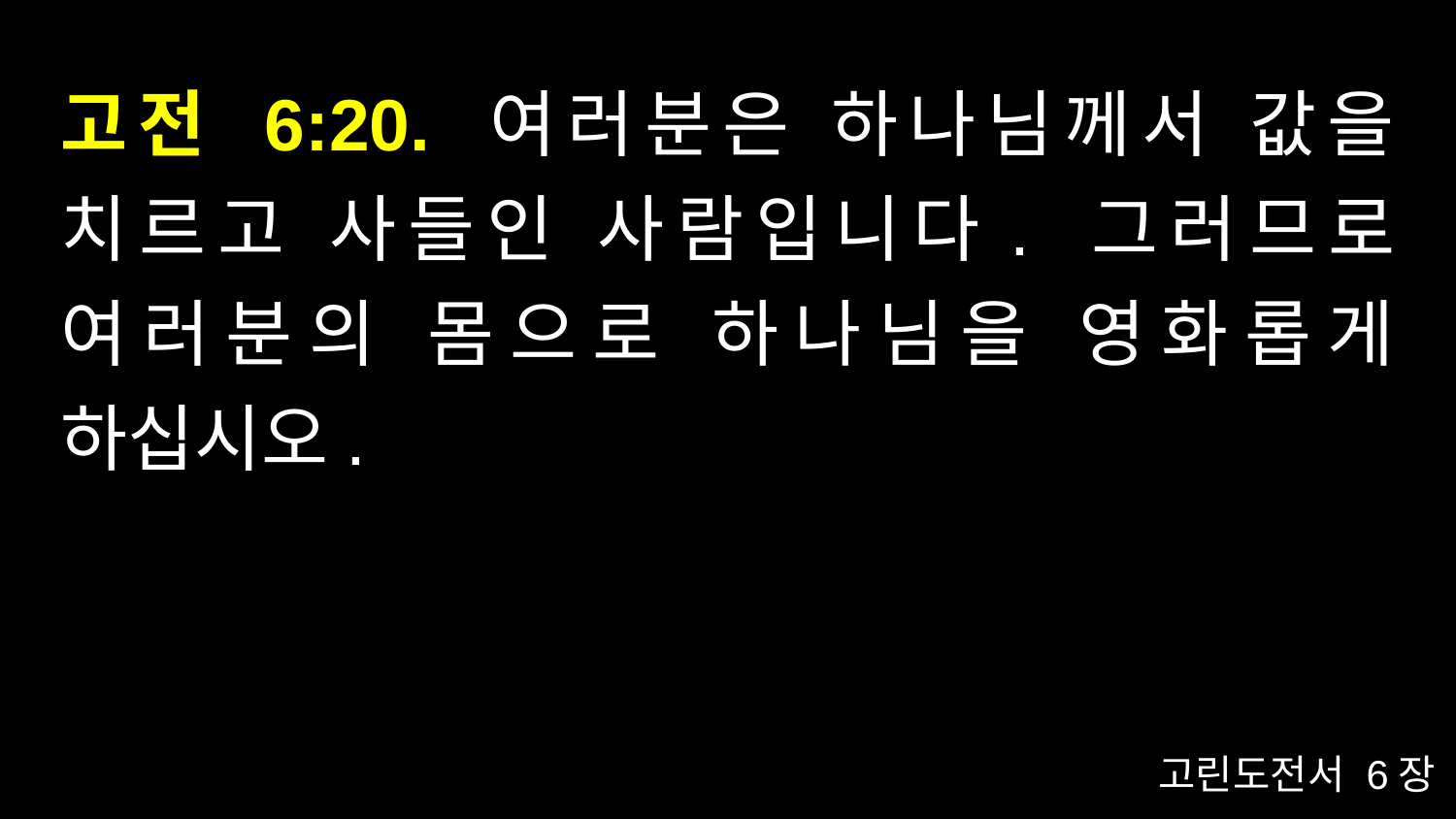

# 고전 6:20. 여러분은 하나님께서 값을 치르고 사들인 사람입니다. 그러므로 여러분의 몸으로 하나님을 영화롭게 하십시오.
고린도전서 6장